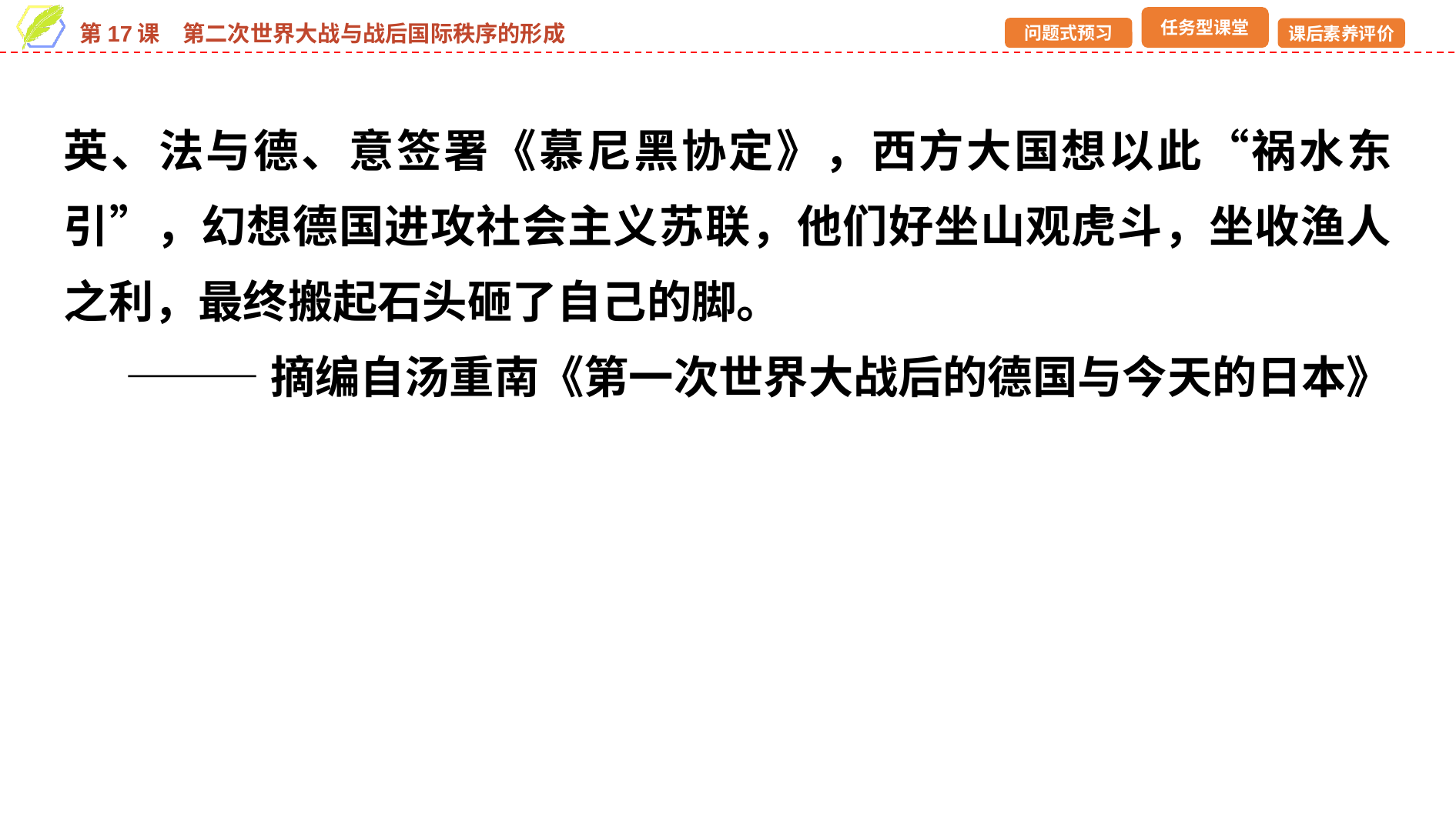

英、法与德、意签署《慕尼黑协定》，西方大国想以此“祸水东引”，幻想德国进攻社会主义苏联，他们好坐山观虎斗，坐收渔人之利，最终搬起石头砸了自己的脚。
———摘编自汤重南《第一次世界大战后的德国与今天的日本》